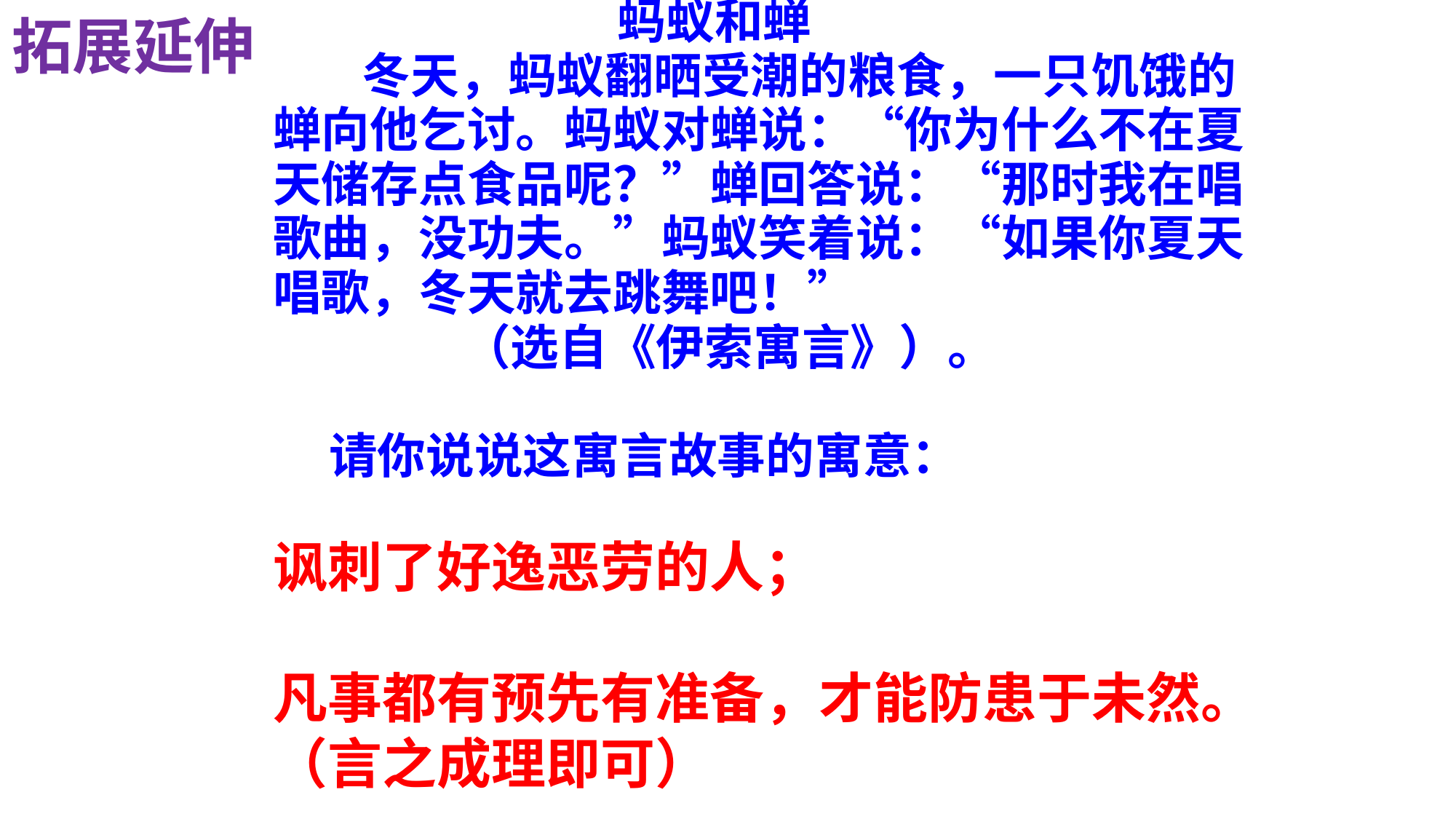

拓展延伸
                              蚂蚁和蝉
       冬天，蚂蚁翻晒受潮的粮食，一只饥饿的蝉向他乞讨。蚂蚁对蝉说：“你为什么不在夏天储存点食品呢？”蝉回答说：“那时我在唱歌曲，没功夫。”蚂蚁笑着说：“如果你夏天唱歌，冬天就去跳舞吧！”
                （选自《伊索寓言》）。

    请你说说这寓言故事的寓意：
讽刺了好逸恶劳的人；

凡事都有预先有准备，才能防患于未然。
（言之成理即可）